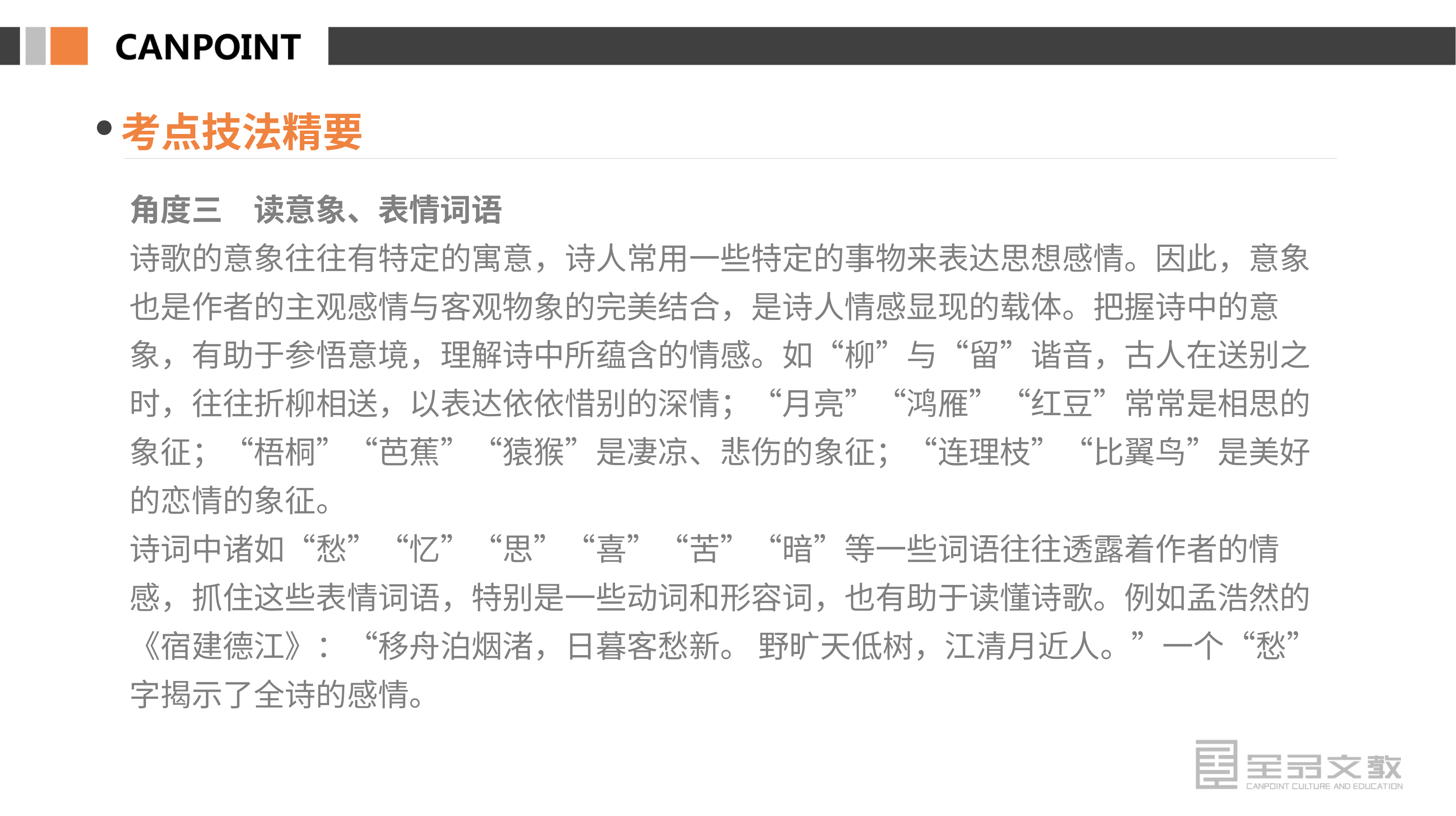

考点技法精要

角度三　读意象、表情词语
诗歌的意象往往有特定的寓意，诗人常用一些特定的事物来表达思想感情。因此，意象也是作者的主观感情与客观物象的完美结合，是诗人情感显现的载体。把握诗中的意象，有助于参悟意境，理解诗中所蕴含的情感。如“柳”与“留”谐音，古人在送别之时，往往折柳相送，以表达依依惜别的深情；“月亮”“鸿雁”“红豆”常常是相思的象征；“梧桐”“芭蕉”“猿猴”是凄凉、悲伤的象征；“连理枝”“比翼鸟”是美好的恋情的象征。
诗词中诸如“愁”“忆”“思”“喜”“苦”“暗”等一些词语往往透露着作者的情感，抓住这些表情词语，特别是一些动词和形容词，也有助于读懂诗歌。例如孟浩然的《宿建德江》：“移舟泊烟渚，日暮客愁新。 野旷天低树，江清月近人。”一个“愁”字揭示了全诗的感情。